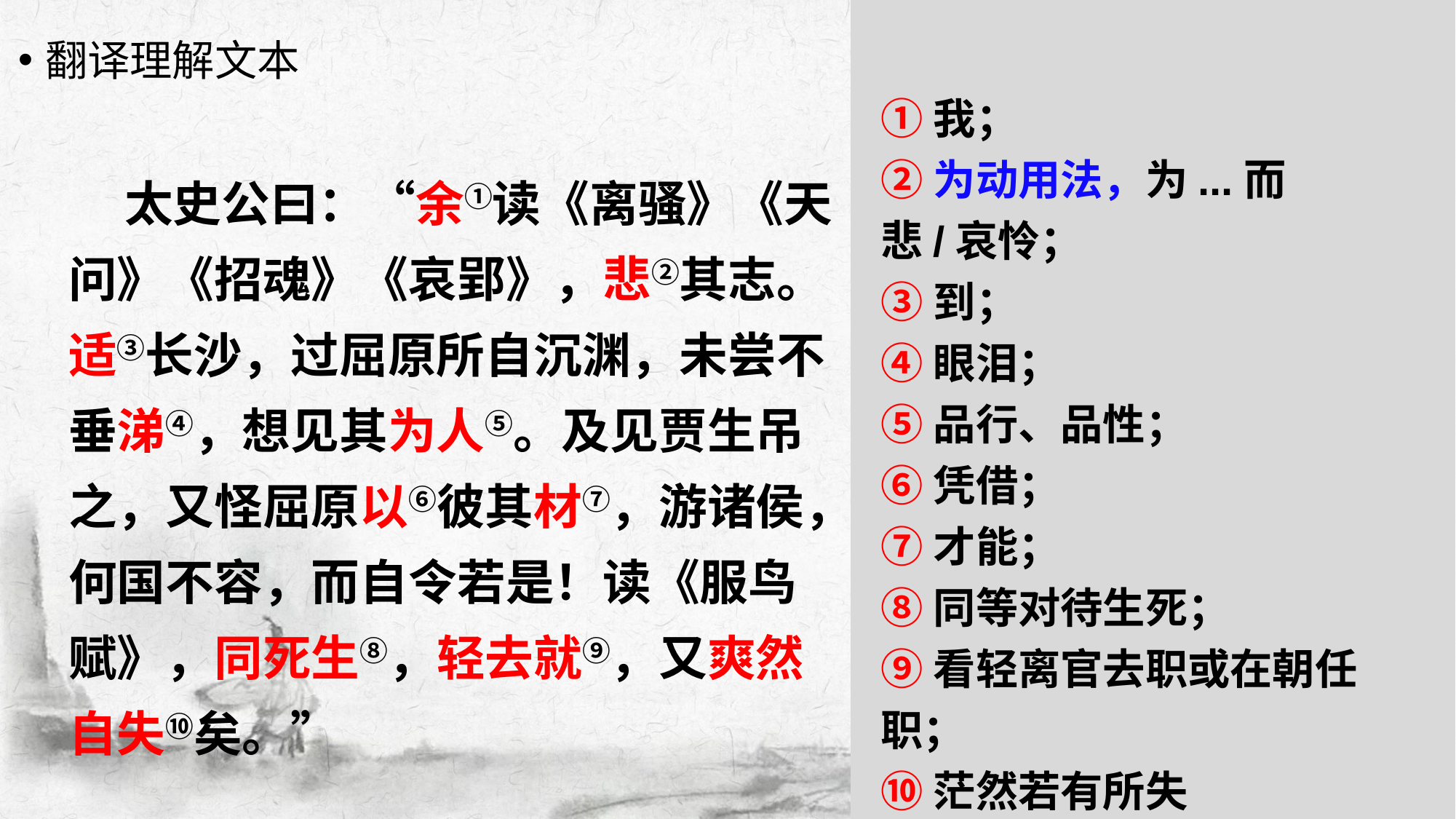

翻译理解文本
①我；
②为动用法，为...而悲/哀怜；
③到；
④眼泪；
⑤品行、品性；
⑥凭借；
⑦才能；
⑧同等对待生死；
⑨看轻离官去职或在朝任职；
⑩茫然若有所失
    太史公曰：“余①读《离骚》《天问》《招魂》《哀郢》，悲②其志。适③长沙，过屈原所自沉渊，未尝不垂涕④，想见其为人⑤。及见贾生吊之，又怪屈原以⑥彼其材⑦，游诸侯，何国不容，而自令若是！读《服鸟赋》，同死生⑧，轻去就⑨，又爽然自失⑩矣。”